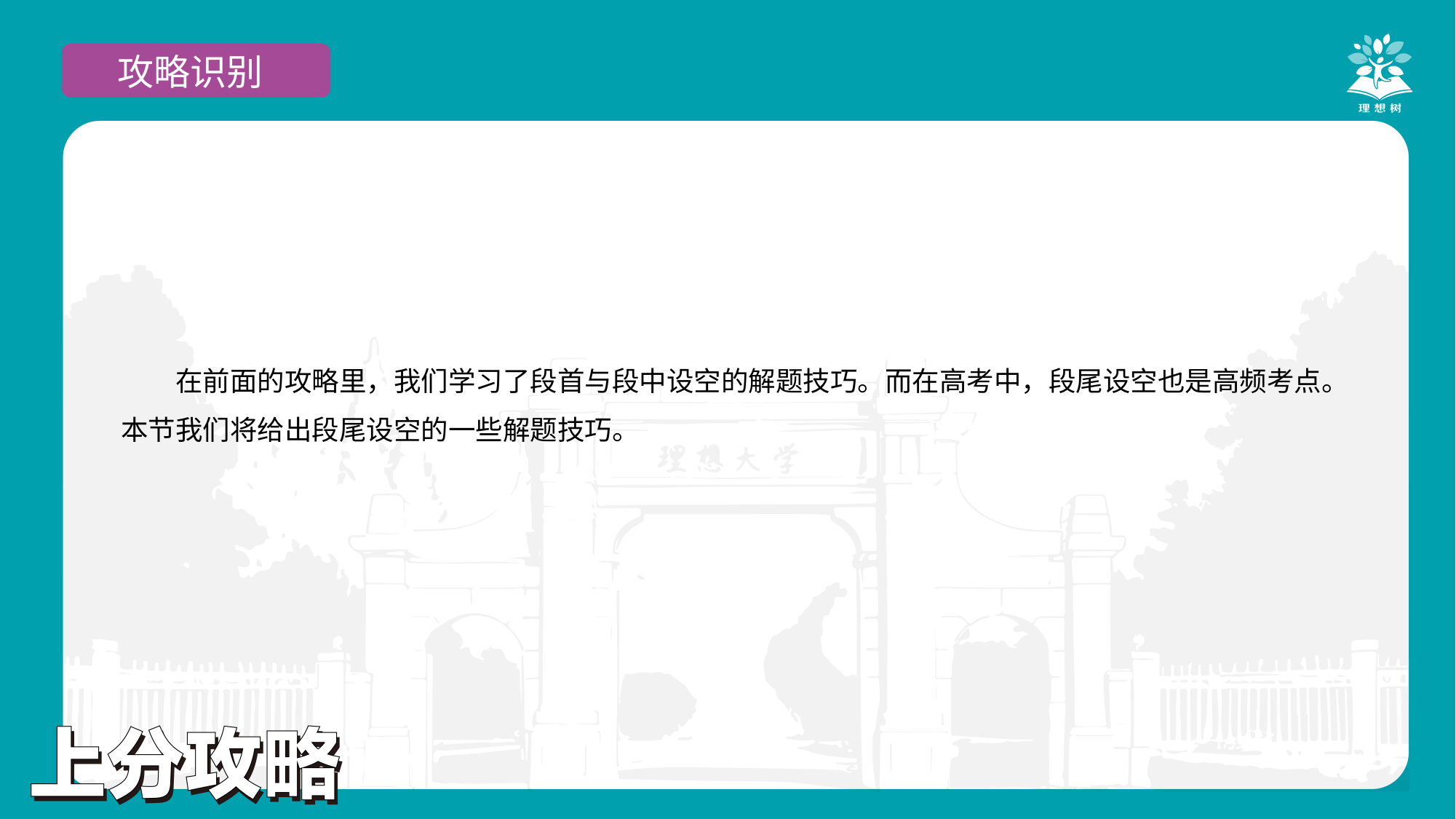

攻略识别
在前面的攻略里，我们学习了段首与段中设空的解题技巧。而在高考中，段尾设空也是高频考点。本节我们将给出段尾设空的一些解题技巧。